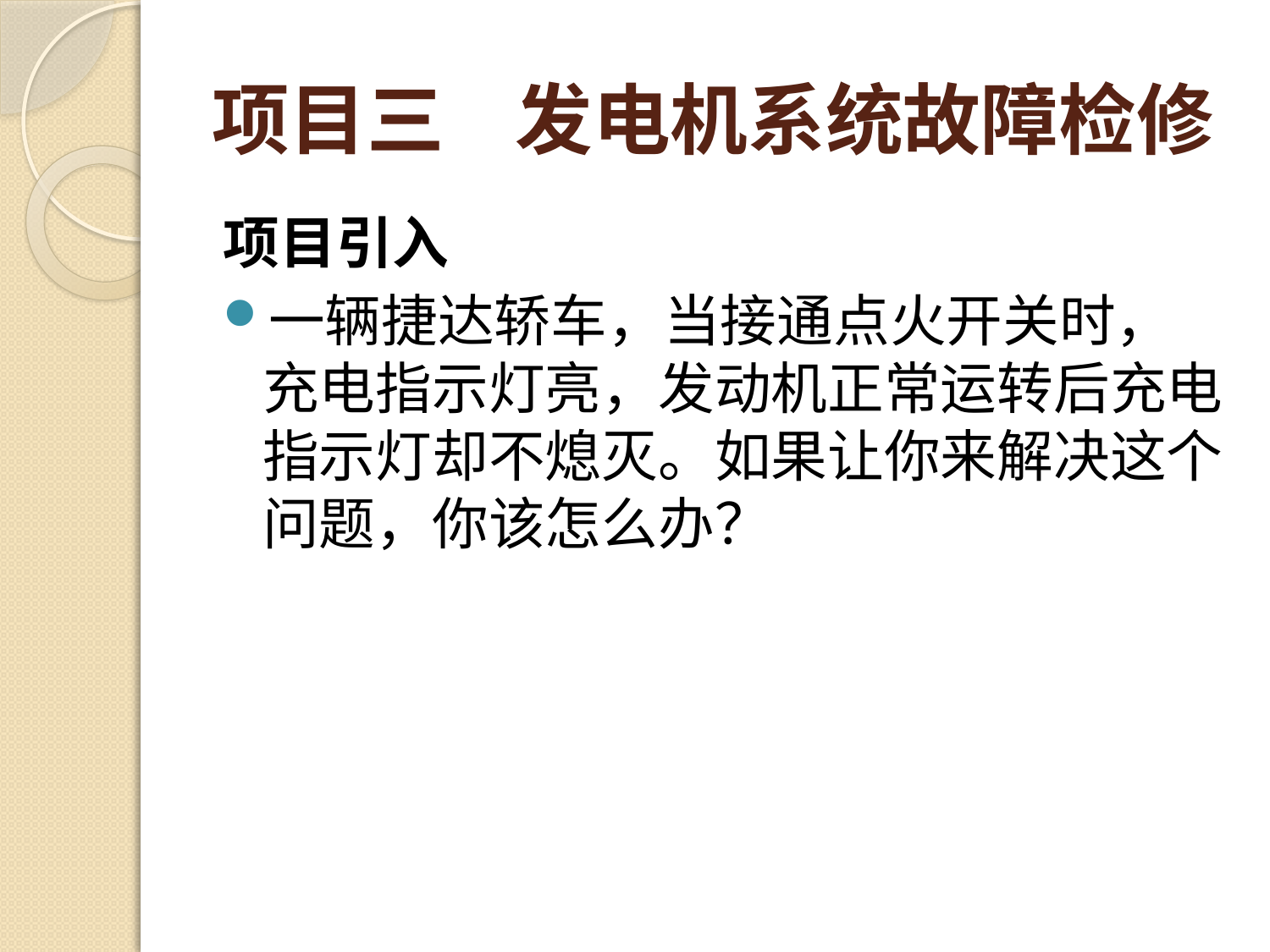

# 项目三    发电机系统故障检修
项目引入
一辆捷达轿车，当接通点火开关时，充电指示灯亮，发动机正常运转后充电指示灯却不熄灭。如果让你来解决这个问题，你该怎么办？